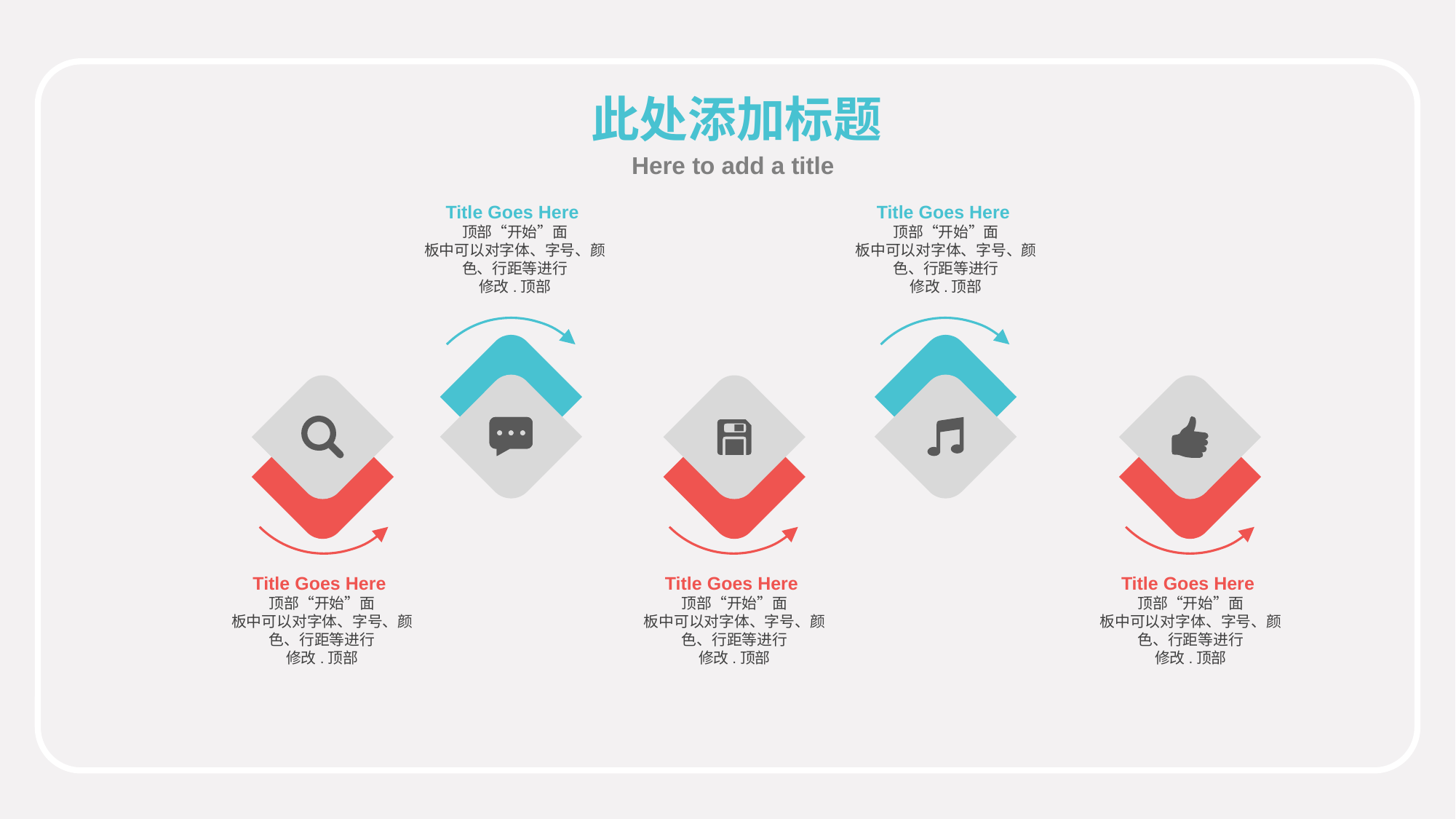

此处添加标题
Here to add a title
Title Goes Here
顶部“开始”面
板中可以对字体、字号、颜色、行距等进行
修改.顶部
Title Goes Here
顶部“开始”面
板中可以对字体、字号、颜色、行距等进行
修改.顶部

Title Goes Here
顶部“开始”面
板中可以对字体、字号、颜色、行距等进行
修改.顶部
Title Goes Here
顶部“开始”面
板中可以对字体、字号、颜色、行距等进行
修改.顶部
Title Goes Here
顶部“开始”面
板中可以对字体、字号、颜色、行距等进行
修改.顶部